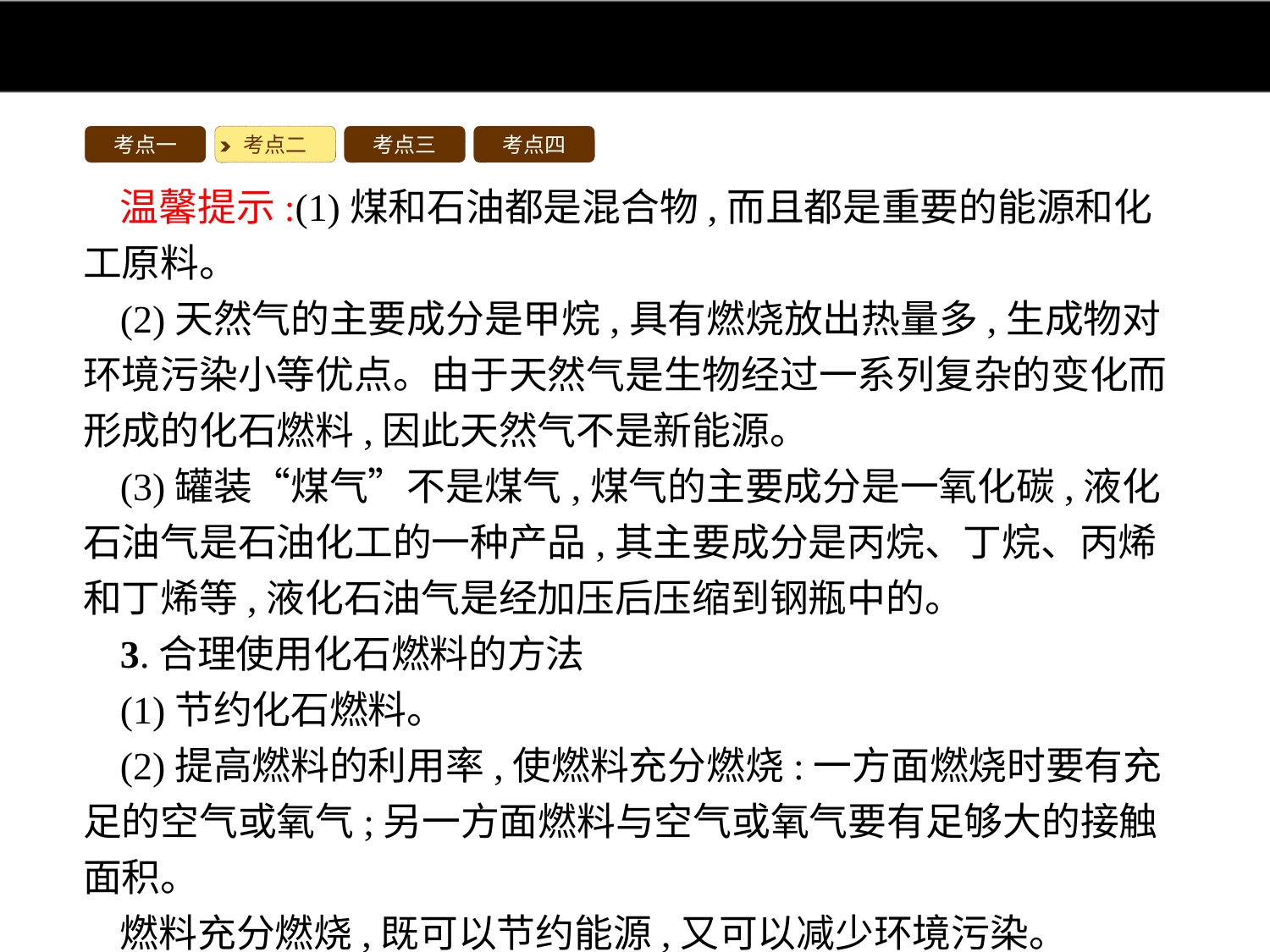

考点一
考点二
考点三
考点四

温馨提示:(1)煤和石油都是混合物,而且都是重要的能源和化工原料。
(2)天然气的主要成分是甲烷,具有燃烧放出热量多,生成物对环境污染小等优点。由于天然气是生物经过一系列复杂的变化而形成的化石燃料,因此天然气不是新能源。
(3)罐装“煤气”不是煤气,煤气的主要成分是一氧化碳,液化石油气是石油化工的一种产品,其主要成分是丙烷、丁烷、丙烯和丁烯等,液化石油气是经加压后压缩到钢瓶中的。
3.合理使用化石燃料的方法
(1)节约化石燃料。
(2)提高燃料的利用率,使燃料充分燃烧:一方面燃烧时要有充足的空气或氧气;另一方面燃料与空气或氧气要有足够大的接触面积。
燃料充分燃烧,既可以节约能源,又可以减少环境污染。